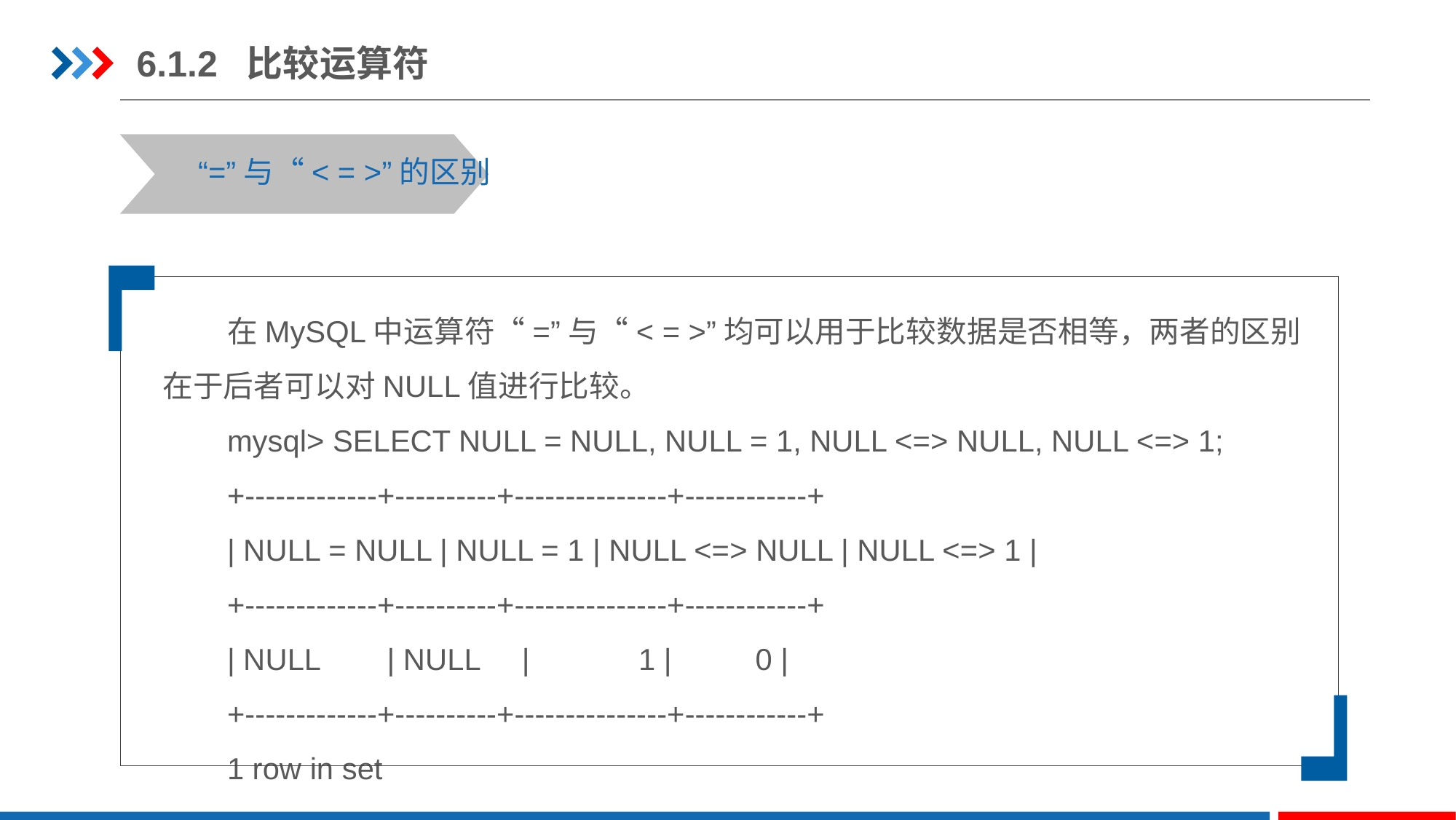

6.1.2  比较运算符

“=”与“< = >”的区别

在MySQL中运算符“=”与“< = >”均可以用于比较数据是否相等，两者的区别在于后者可以对NULL值进行比较。
mysql> SELECT NULL = NULL, NULL = 1, NULL <=> NULL, NULL <=> 1;
+-------------+----------+---------------+------------+
| NULL = NULL | NULL = 1 | NULL <=> NULL | NULL <=> 1 |
+-------------+----------+---------------+------------+
| NULL        | NULL     |             1 |          0 |
+-------------+----------+---------------+------------+
1 row in set